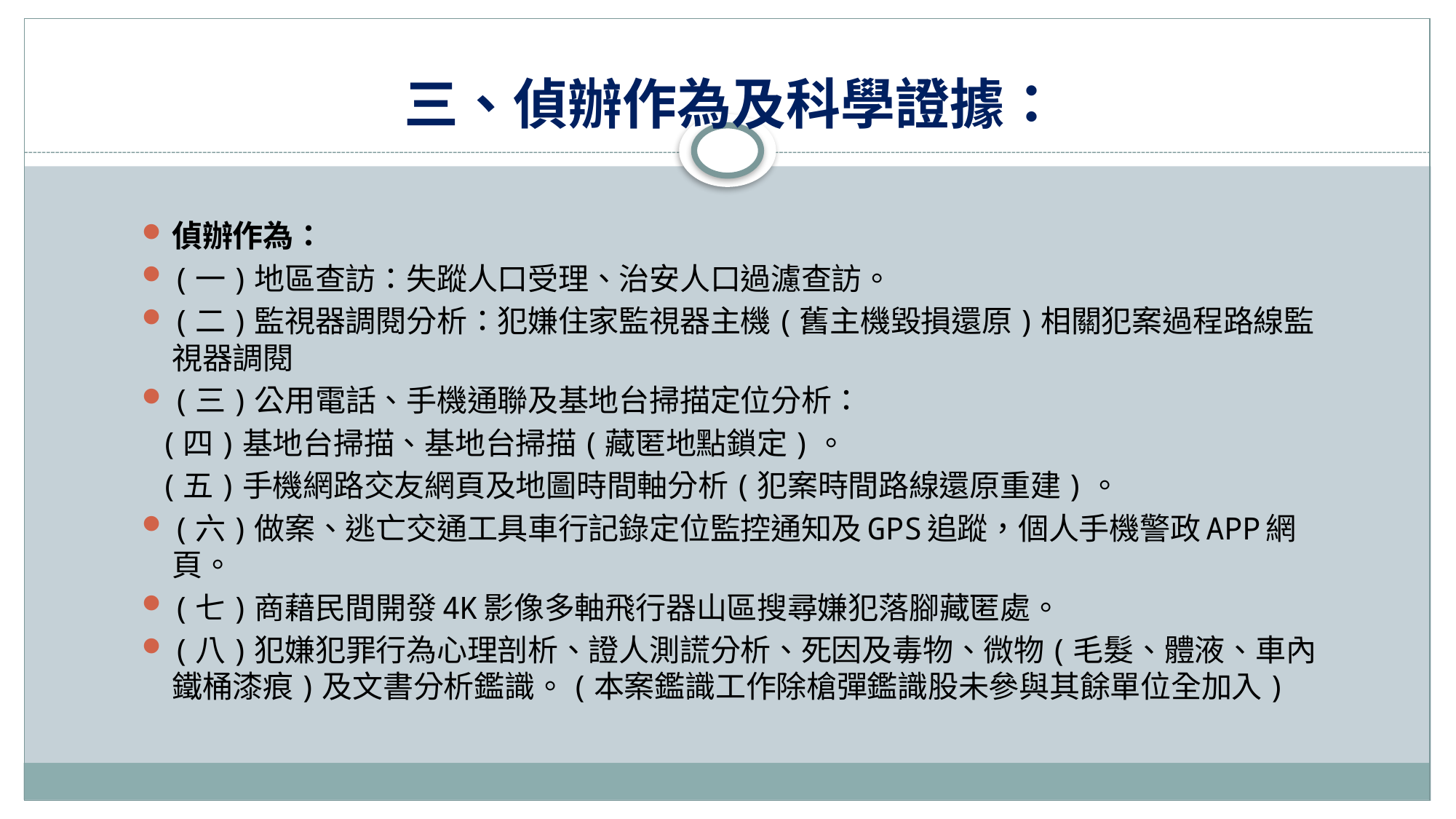

# 三、偵辦作為及科學證據：
偵辦作為：
(一)地區查訪：失蹤人口受理、治安人口過濾查訪。
(二)監視器調閱分析：犯嫌住家監視器主機(舊主機毀損還原)相關犯案過程路線監視器調閱
(三)公用電話、手機通聯及基地台掃描定位分析：
 (四)基地台掃描、基地台掃描(藏匿地點鎖定)。
 (五)手機網路交友網頁及地圖時間軸分析(犯案時間路線還原重建)。
(六)做案、逃亡交通工具車行記錄定位監控通知及GPS追蹤，個人手機警政APP網頁。
(七)商藉民間開發4K影像多軸飛行器山區搜尋嫌犯落腳藏匿處。
(八)犯嫌犯罪行為心理剖析、證人測謊分析、死因及毒物、微物(毛髮、體液、車內鐵桶漆痕)及文書分析鑑識。(本案鑑識工作除槍彈鑑識股未參與其餘單位全加入)